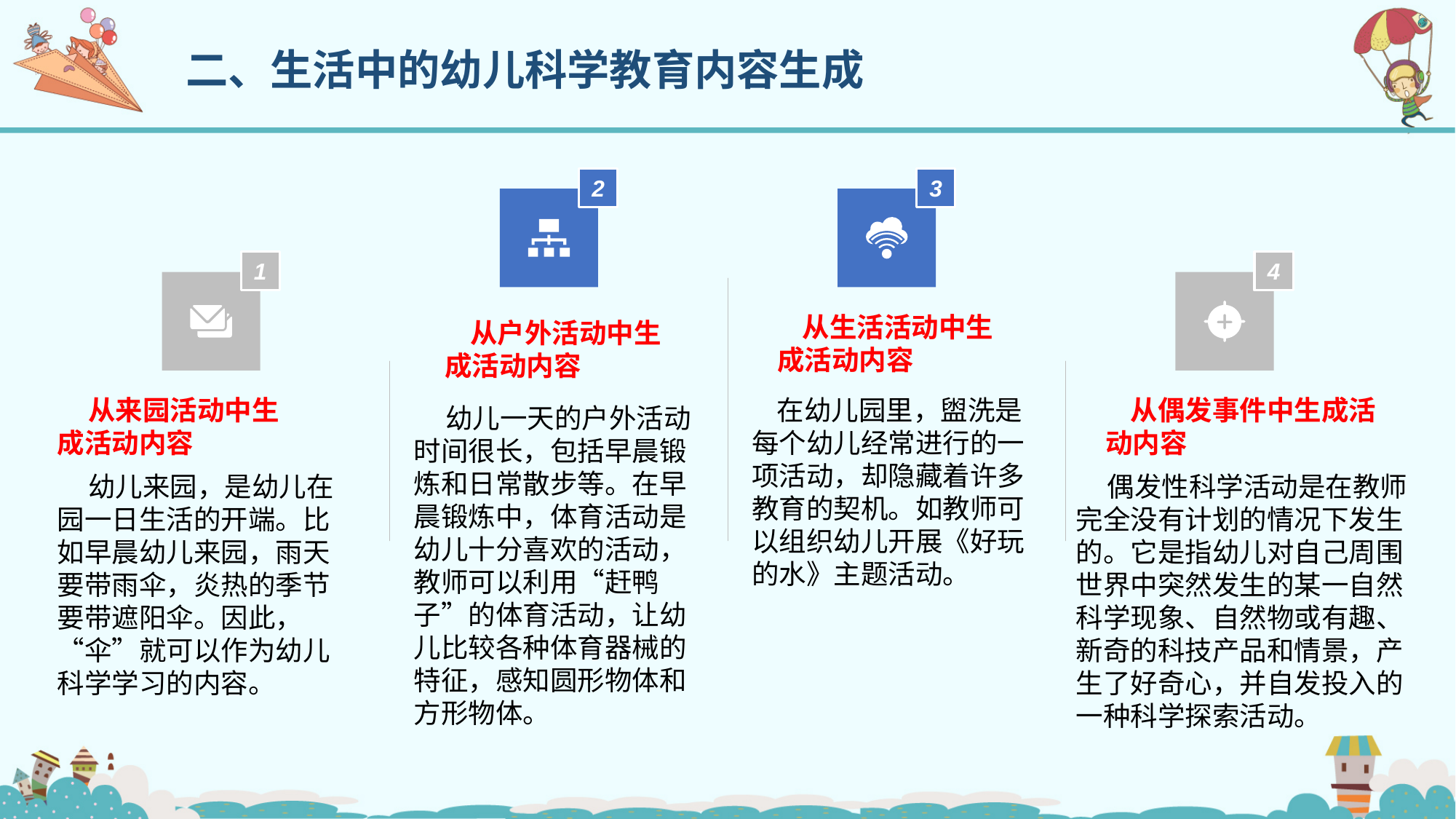

二、生活中的幼儿科学教育内容生成

2

3

1

4

   从生活活动中生成活动内容
   从户外活动中生成活动内容
    从来园活动中生成活动内容
   在幼儿园里，盥洗是每个幼儿经常进行的一项活动，却隐藏着许多教育的契机。如教师可以组织幼儿开展《好玩的水》主题活动。
   从偶发事件中生成活动内容
    幼儿一天的户外活动时间很长，包括早晨锻炼和日常散步等。在早晨锻炼中，体育活动是幼儿十分喜欢的活动，教师可以利用“赶鸭子”的体育活动，让幼儿比较各种体育器械的特征，感知圆形物体和方形物体。
    幼儿来园，是幼儿在园一日生活的开端。比如早晨幼儿来园，雨天要带雨伞，炎热的季节要带遮阳伞。因此，“伞”就可以作为幼儿科学学习的内容。
    偶发性科学活动是在教师完全没有计划的情况下发生的。它是指幼儿对自己周围世界中突然发生的某一自然科学现象、自然物或有趣、新奇的科技产品和情景，产生了好奇心，并自发投入的一种科学探索活动。